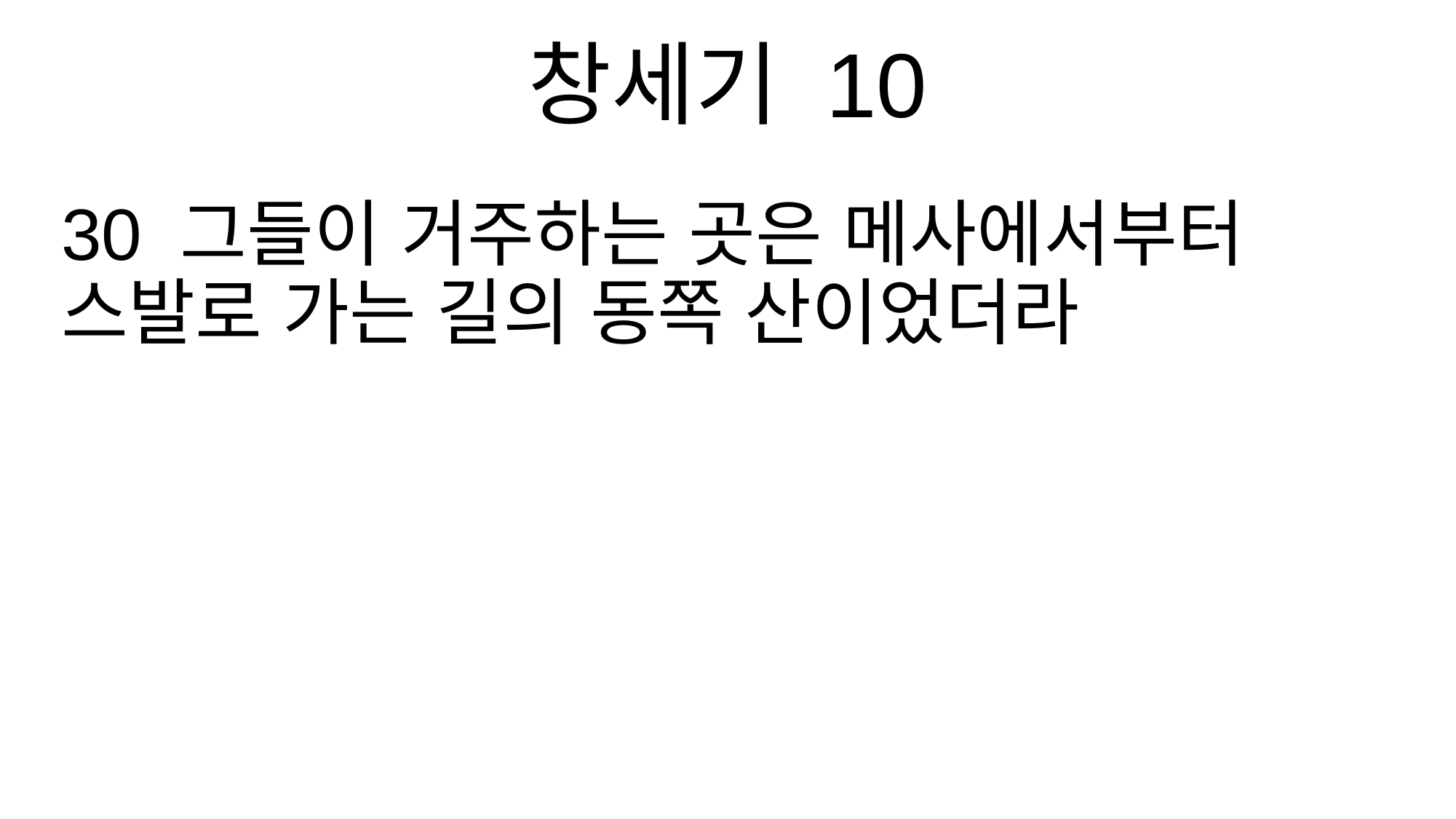

창세기 10
30 그들이 거주하는 곳은 메사에서부터 스발로 가는 길의 동쪽 산이었더라